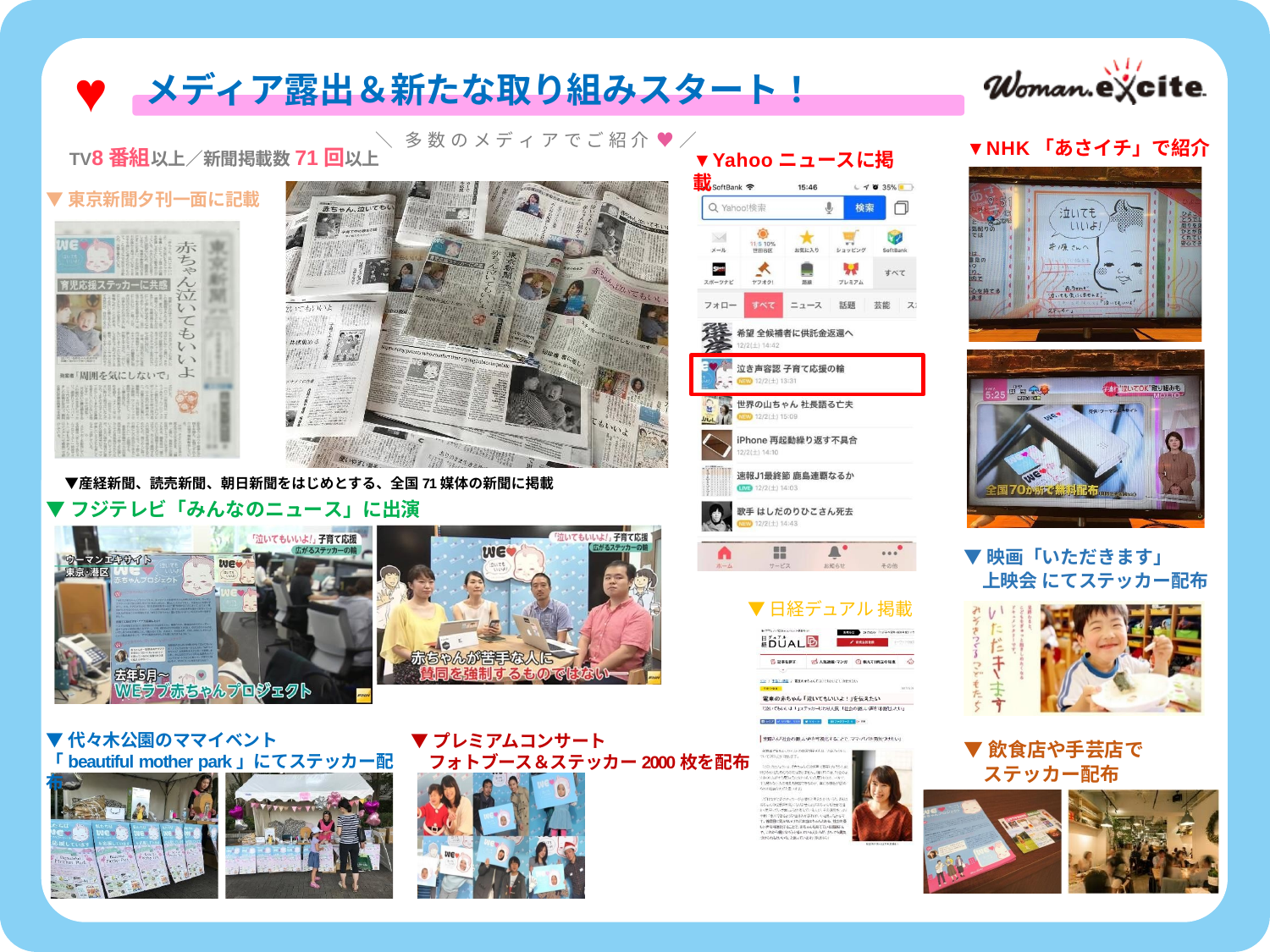

メディア露出＆新たな取り組みスタート！
＼   多 数 の メ デ ィ ア で ご 紹 介  ♥ ／
▼NHK「あさイチ」で紹介
TV8番組以上／新聞掲載数71回以上
▼Yahooニュースに掲載

▼東京新聞夕刊一面に記載

　▼産経新聞、読売新聞、朝日新聞をはじめとする、全国71媒体の新聞に掲載
▼フジテレビ「みんなのニュース」に出演

▼映画「いただきます」
　上映会 にてステッカー配布
▼日経デュアル 掲載

▼代々木公園のママイベント
「beautiful mother park」にてステッカー配布
▼プレミアムコンサート
　フォトブース＆ステッカー2000枚を配布
▼飲食店や手芸店で
　ステッカー配布